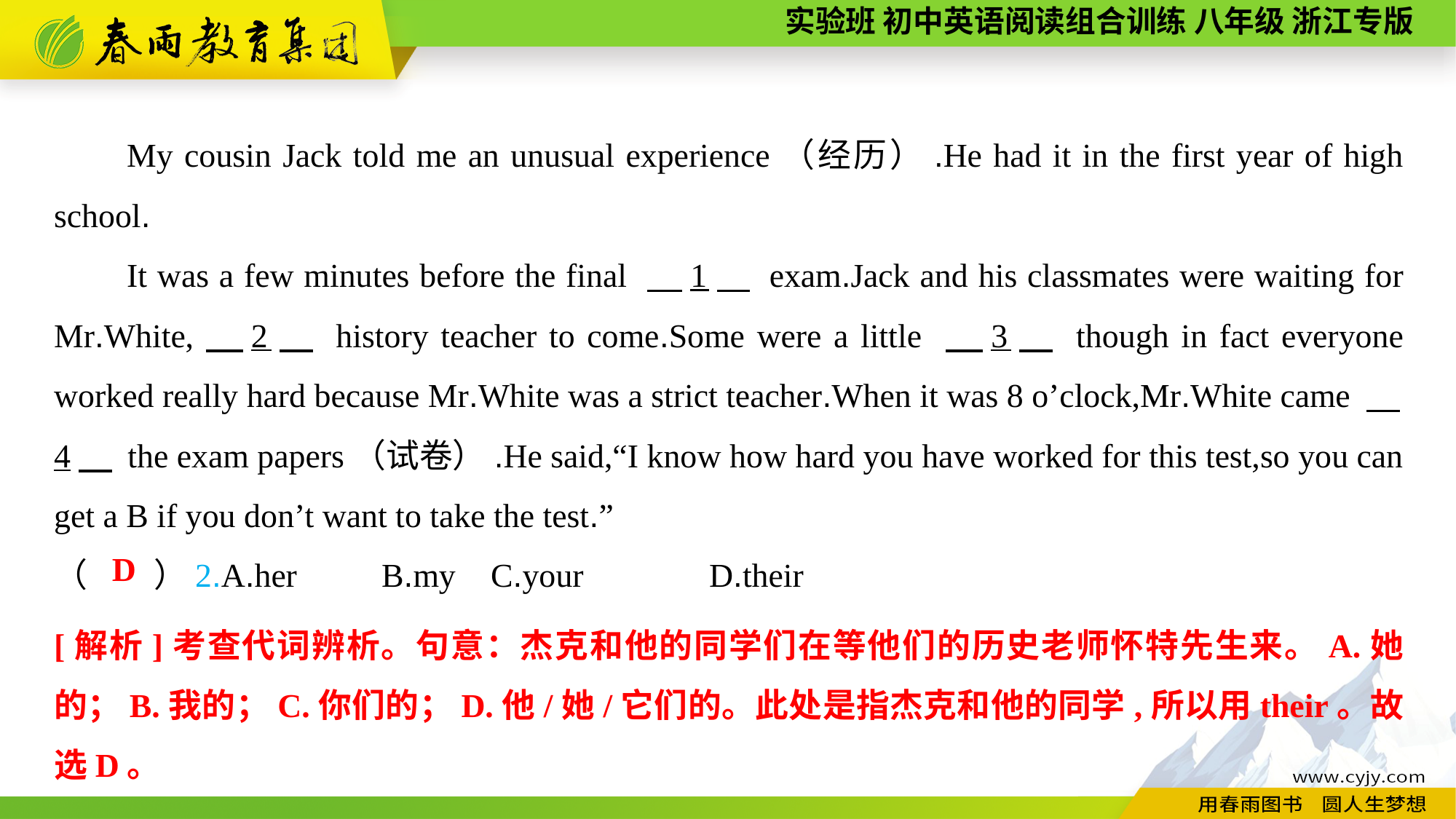

My cousin Jack told me an unusual experience（经历）.He had it in the first year of high school.
It was a few minutes before the final 　1　 exam.Jack and his classmates were waiting for Mr.White,　2　 history teacher to come.Some were a little 　3　 though in fact everyone worked really hard because Mr.White was a strict teacher.When it was 8 o’clock,Mr.White came 　4　 the exam papers（试卷）.He said,“I know how hard you have worked for this test,so you can get a B if you don’t want to take the test.”
（　　）2.A.her	B.my	C.your	 	D.their
D
[解析]考查代词辨析。句意：杰克和他的同学们在等他们的历史老师怀特先生来。A.她的；B.我的；C.你们的；D.他/她/它们的。此处是指杰克和他的同学,所以用their。故选D。